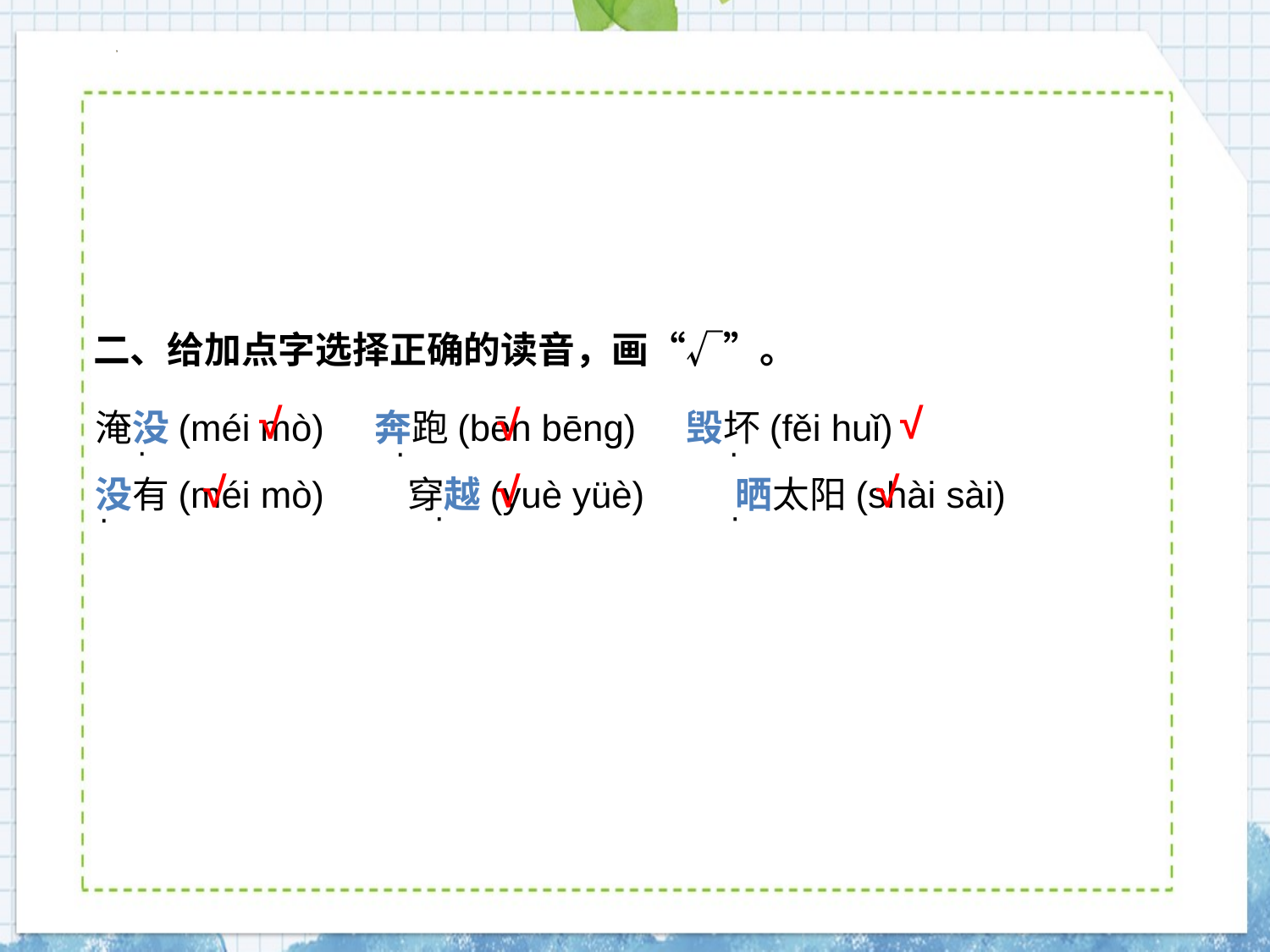

二、给加点字选择正确的读音，画“√”。
淹没(méi mò)    奔跑(bēn bēnɡ)    毁坏(fěi huǐ)
没有(méi mò)　　穿越(yuè yüè)　　 晒太阳(shài sài)
√
√
√
·
·
·
√
√
√
·
·
·